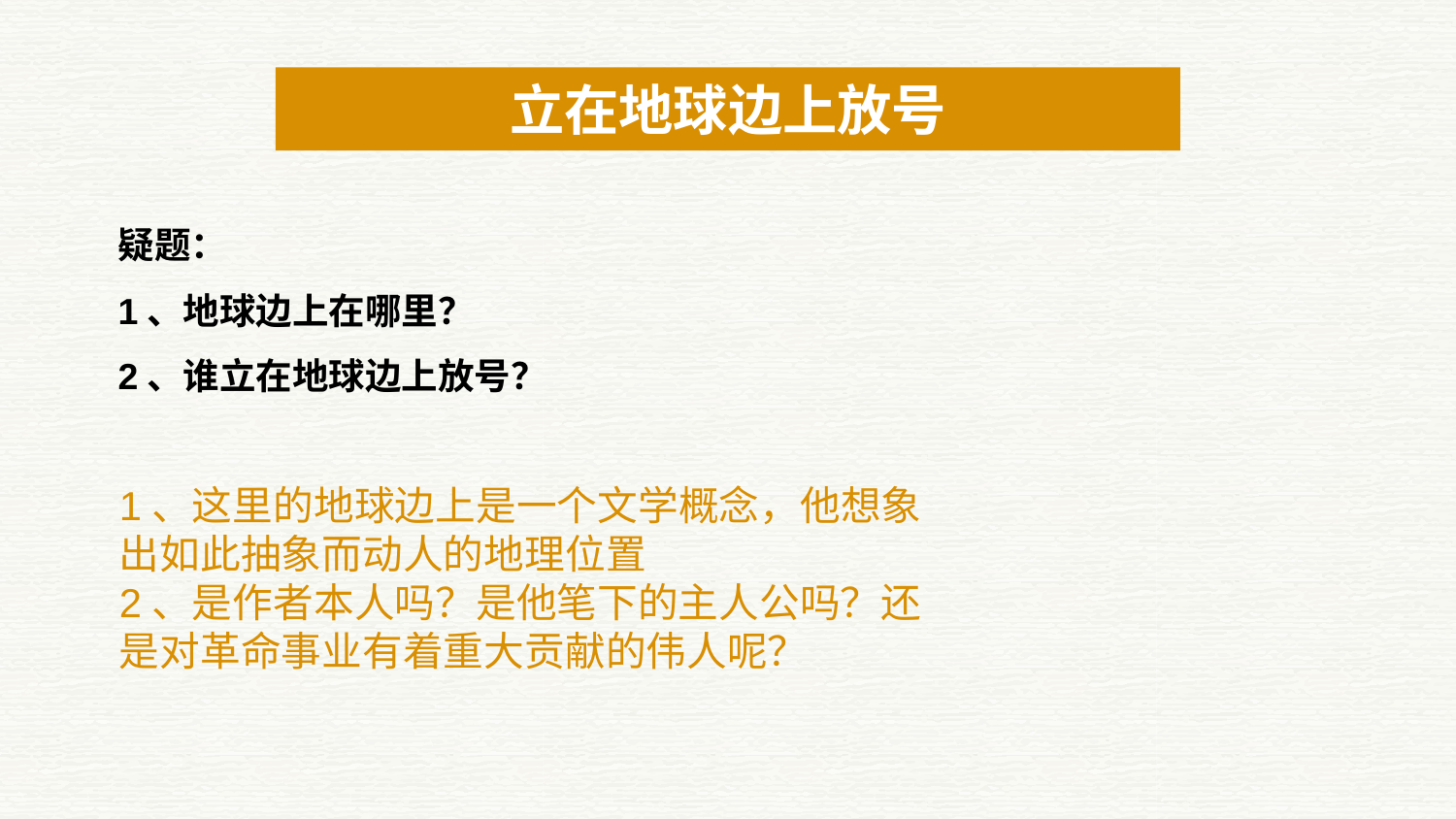

立在地球边上放号

疑题：
1、地球边上在哪里？
2、谁立在地球边上放号？

1、这里的地球边上是一个文学概念，他想象出如此抽象而动人的地理位置
2、是作者本人吗？是他笔下的主人公吗？还是对革命事业有着重大贡献的伟人呢？